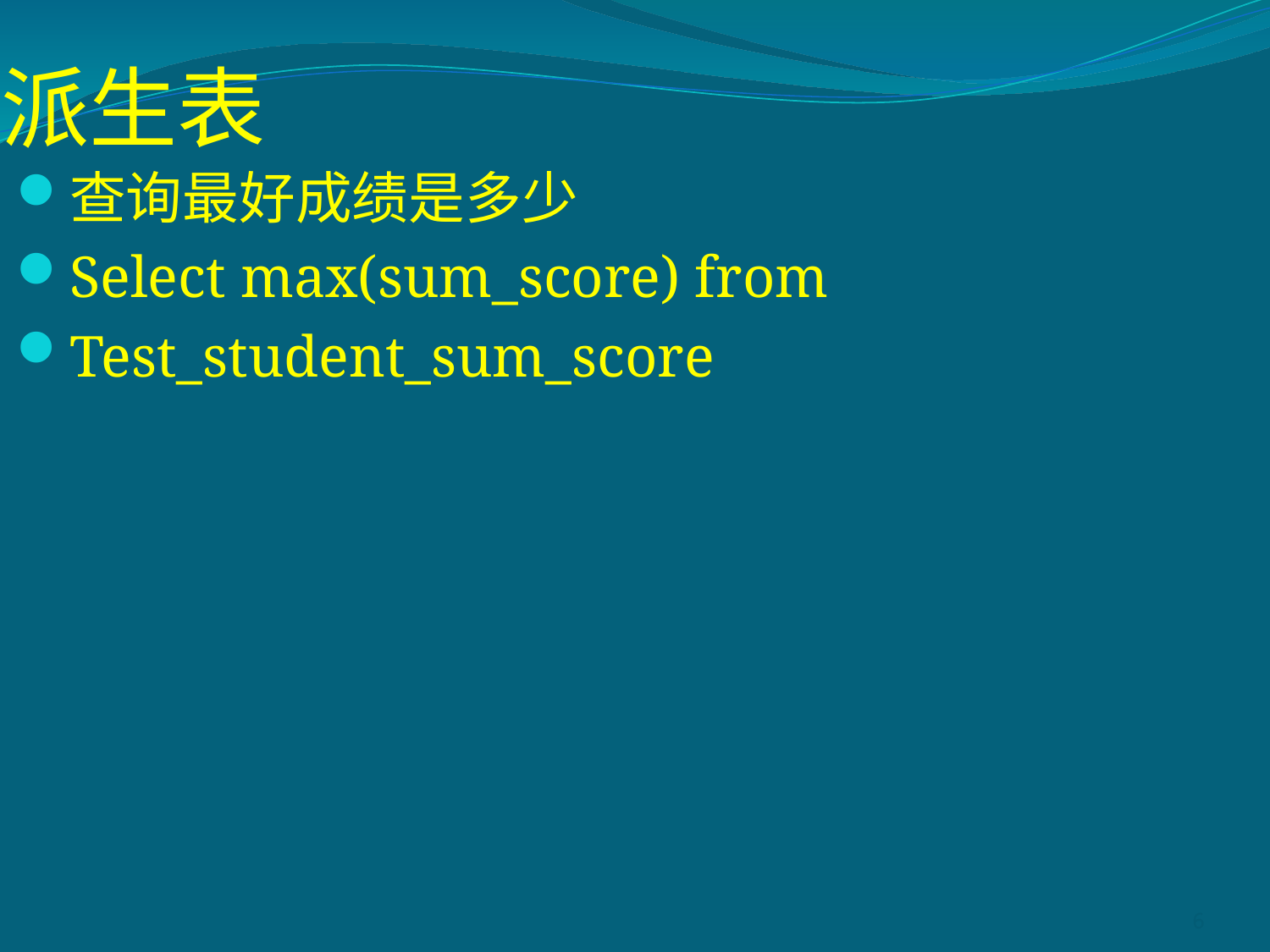

# 派生表
查询最好成绩是多少
Select max(sum_score) from
Test_student_sum_score
6